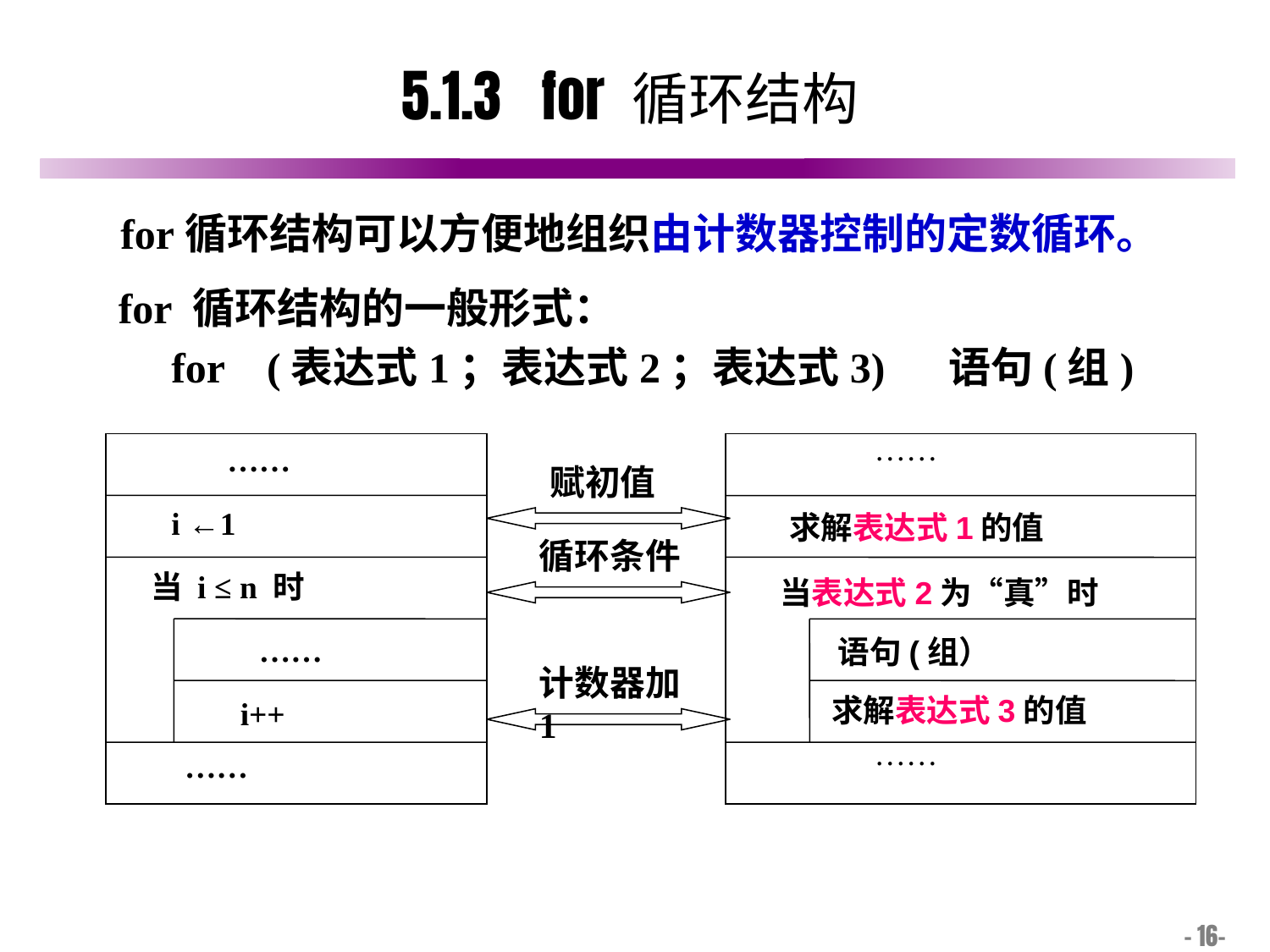

# 5.1.3   for 循环结构
     for循环结构可以方便地组织由计数器控制的定数循环。
for 循环结构的一般形式：
     for    (表达式1；表达式2；表达式3)     语句(组)
……

 求解表达式1的值
当表达式2为“真”时
语句(组）
 求解表达式3的值
……

   ……
i ←1
  当 i ≤ n 时
   ……
  i++
   ……
赋初值

循环条件

计数器加1

 - 16-